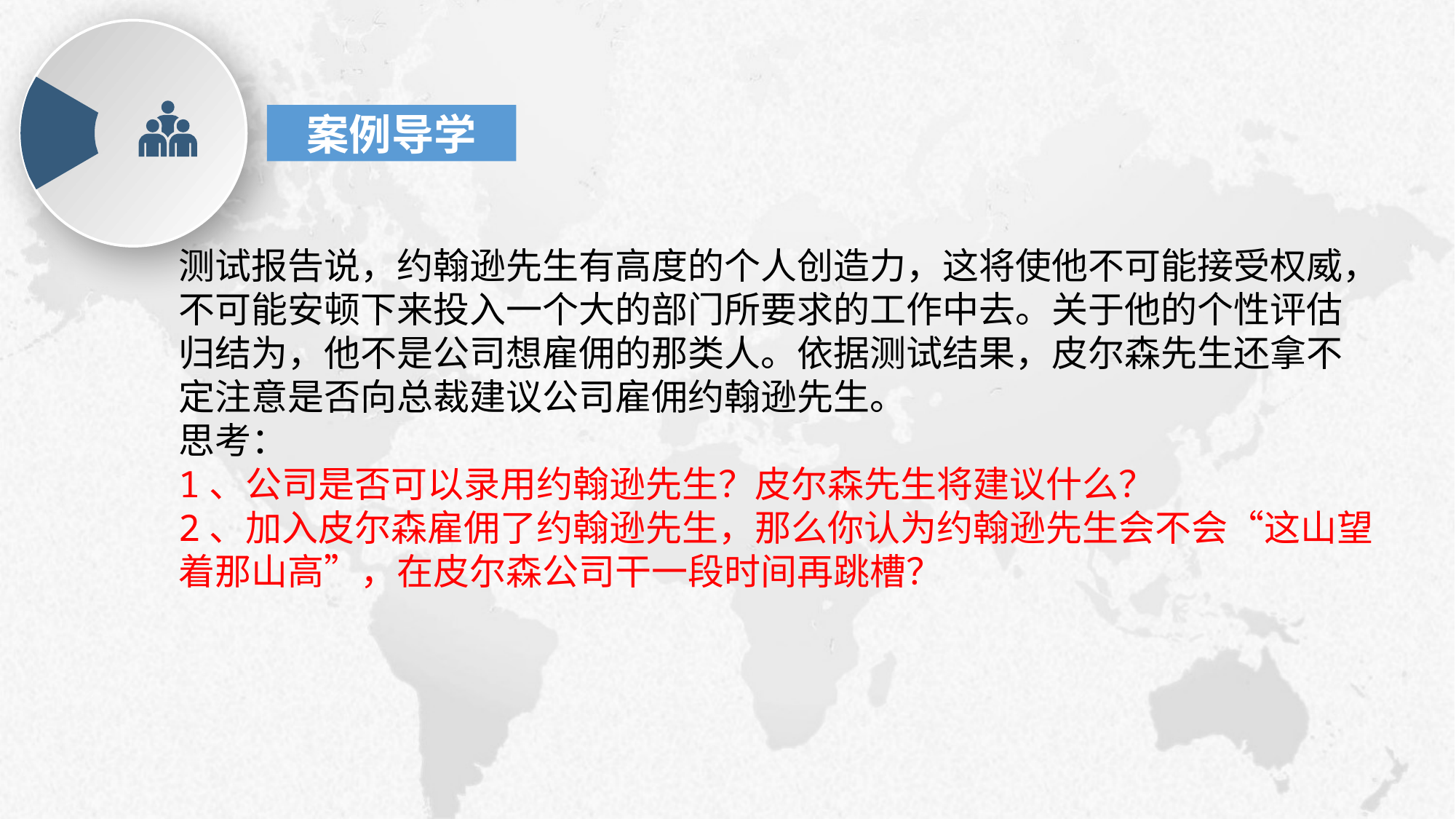

案例导学
测试报告说，约翰逊先生有高度的个人创造力，这将使他不可能接受权威，不可能安顿下来投入一个大的部门所要求的工作中去。关于他的个性评估归结为，他不是公司想雇佣的那类人。依据测试结果，皮尔森先生还拿不定注意是否向总裁建议公司雇佣约翰逊先生。
思考：
1、公司是否可以录用约翰逊先生？皮尔森先生将建议什么？
2、加入皮尔森雇佣了约翰逊先生，那么你认为约翰逊先生会不会“这山望着那山高”，在皮尔森公司干一段时间再跳槽？